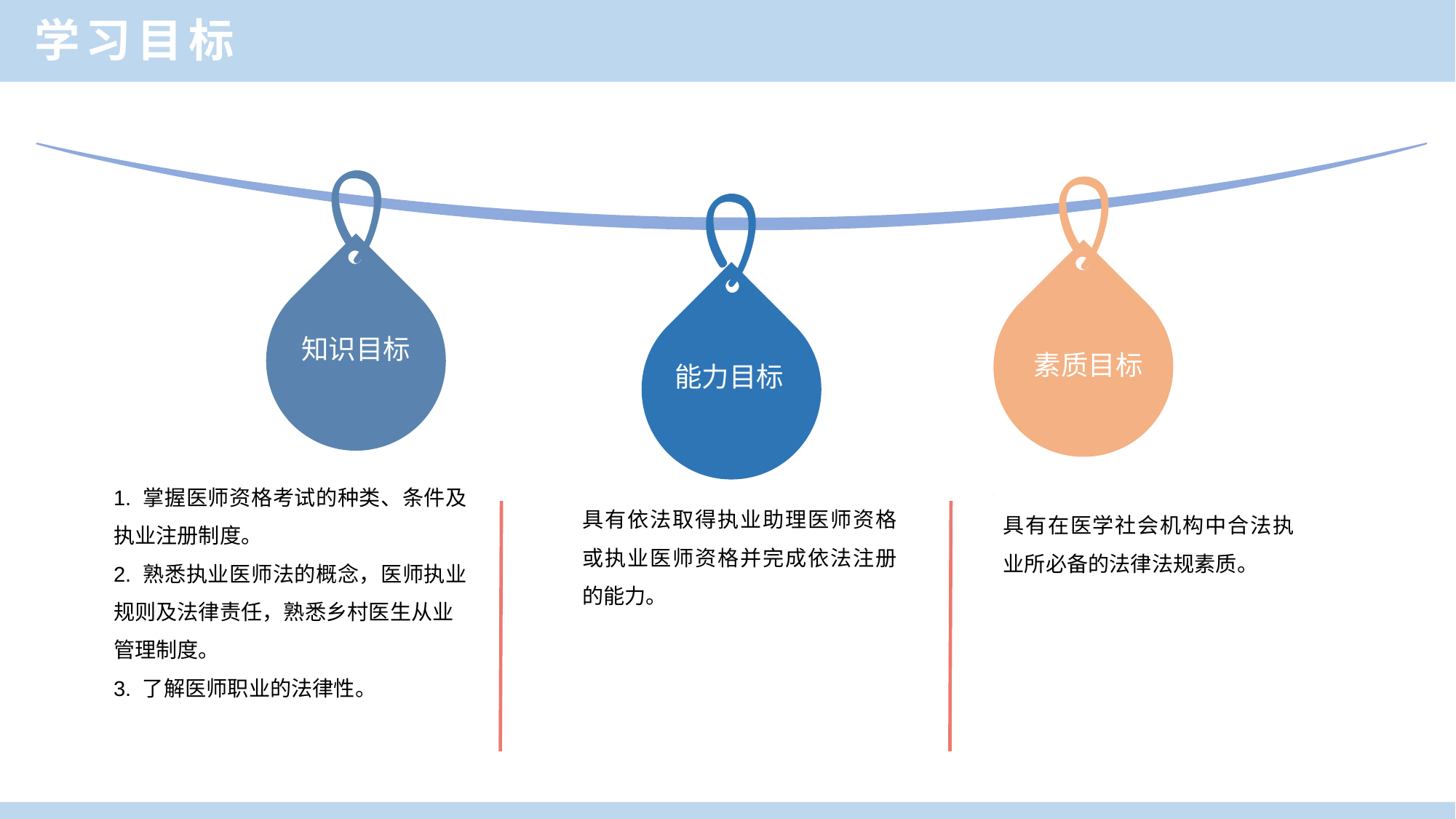

学习目标

知识目标

素质目标

能力目标
1. 掌握医师资格考试的种类、条件及执业注册制度。
2. 熟悉执业医师法的概念，医师执业规则及法律责任，熟悉乡村医生从业
管理制度。
3. 了解医师职业的法律性。
具有依法取得执业助理医师资格或执业医师资格并完成依法注册的能力。
具有在医学社会机构中合法执业所必备的法律法规素质。